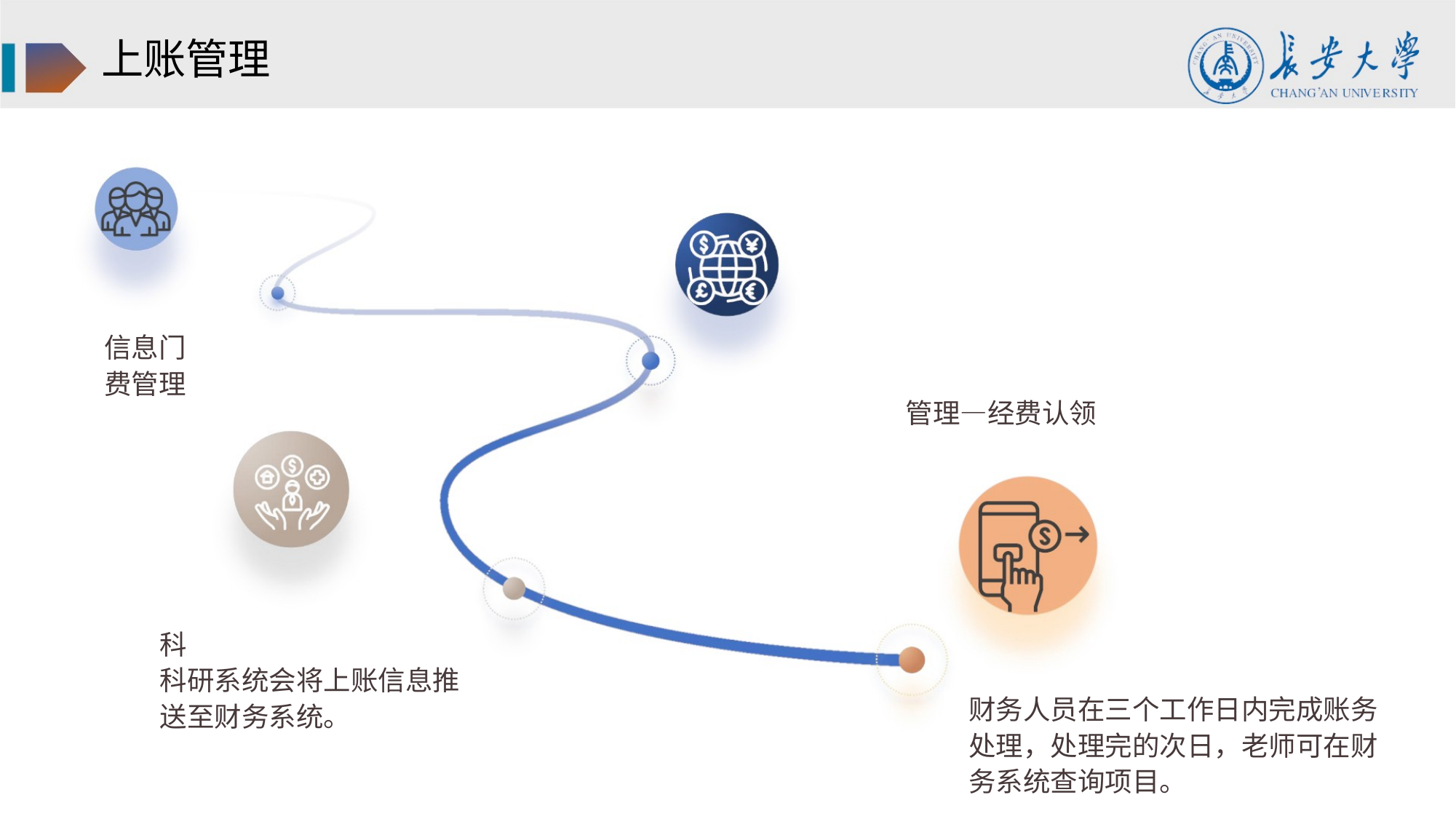

上账管理
信息门
费管理
管理—经费认领
科
科研系统会将上账信息推
送至财务系统。
财务人员在三个工作日内完成账务
处理，处理完的次日，老师可在财
务系统查询项目。